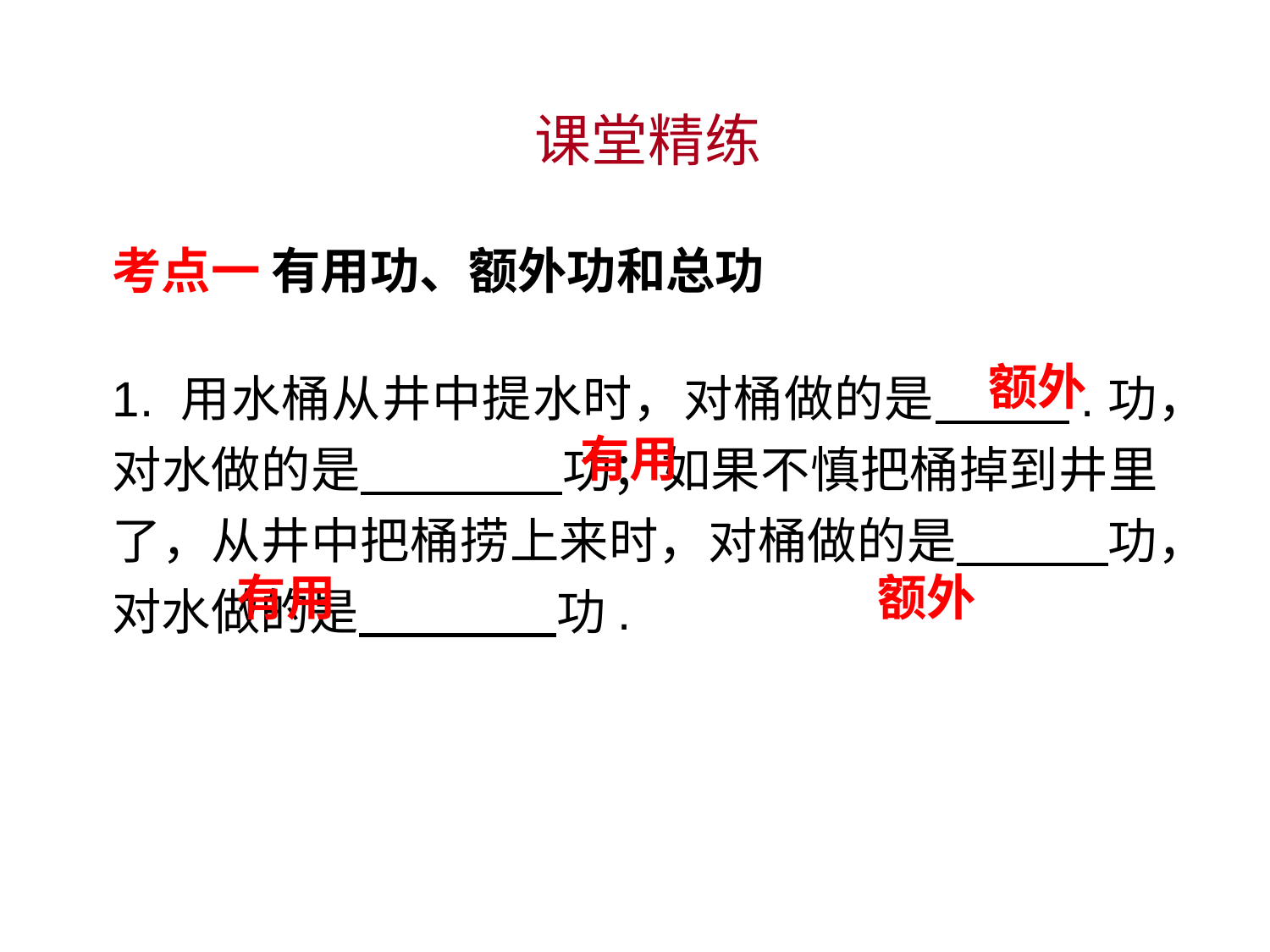

课堂精练
考点一 有用功、额外功和总功
1. 用水桶从井中提水时，对桶做的是　       .功，对水做的是　         　功；如果不慎把桶掉到井里了，从井中把桶捞上来时，对桶做的是　         功，对水做的是　         　功.
额外
有用
有用
额外